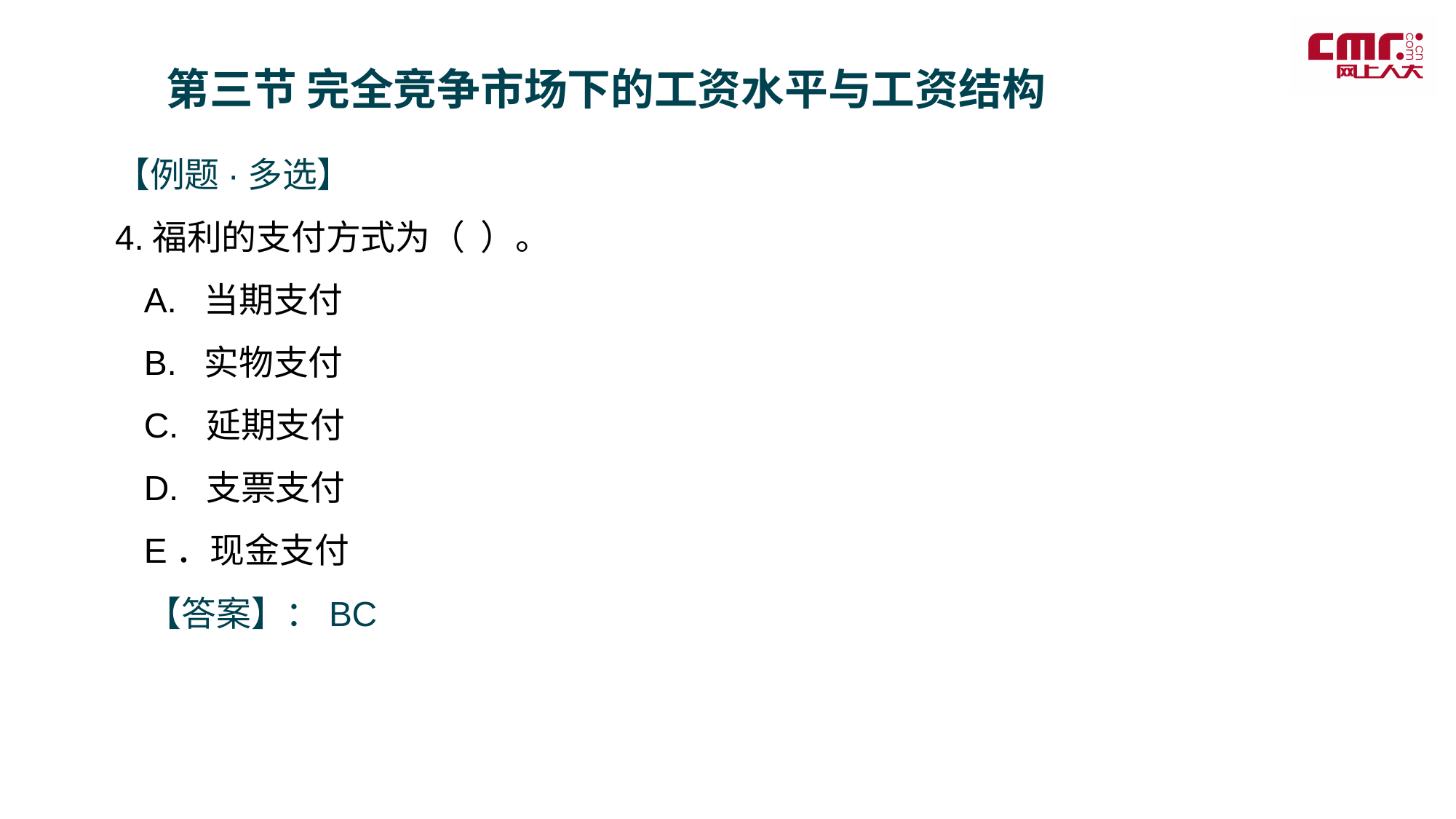

第三节 完全竞争市场下的工资水平与工资结构
【例题·多选】
4.福利的支付方式为（  ）。
   A.  当期支付
   B.  实物支付
   C.  延期支付
   D.  支票支付
   E．现金支付
   【答案】：BC